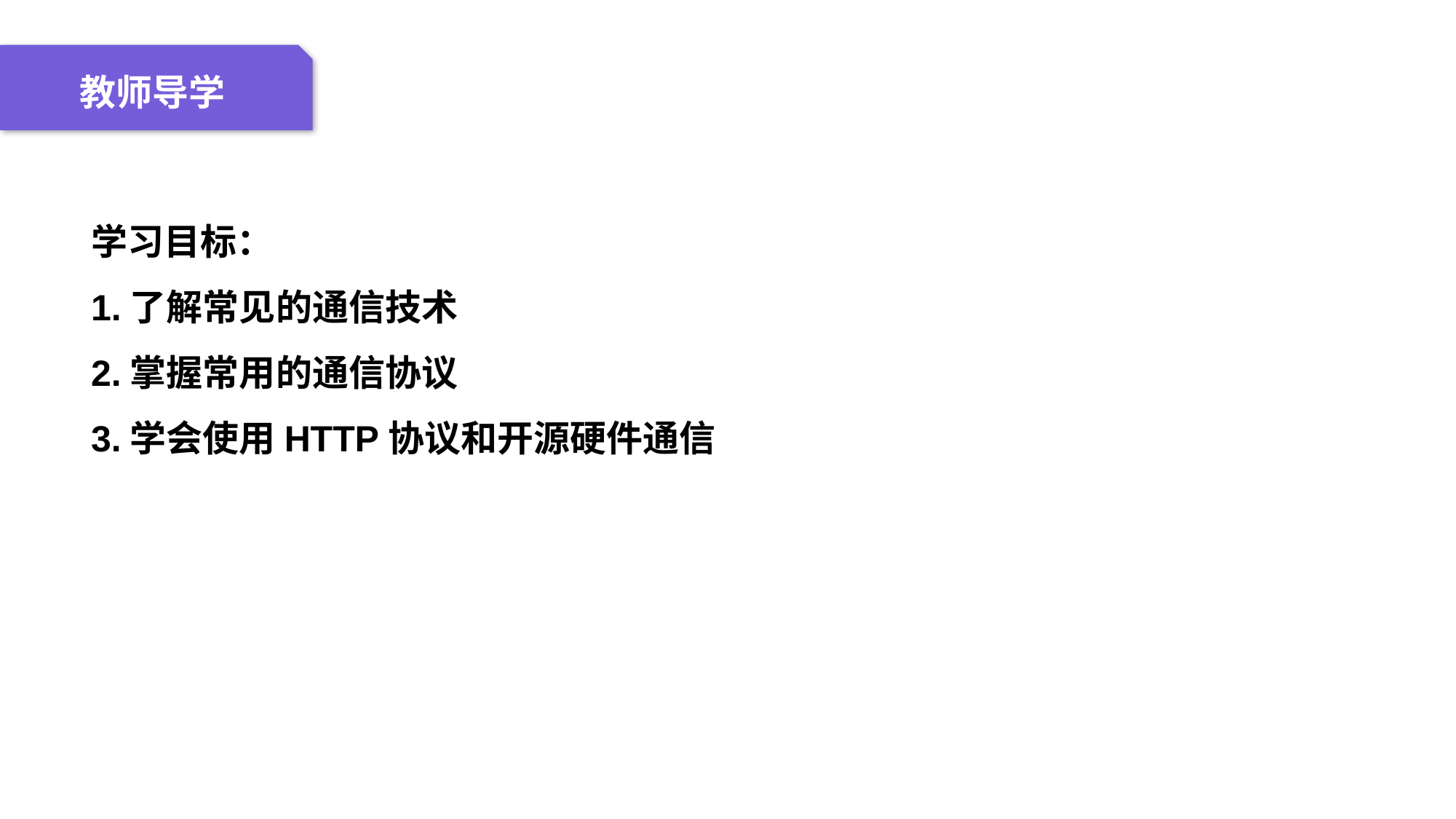

04 名词解释
01 准备过程
02 整体结构
03 重点说明
教师导学
学习目标：
1.了解常见的通信技术
2.掌握常用的通信协议
3.学会使用HTTP协议和开源硬件通信